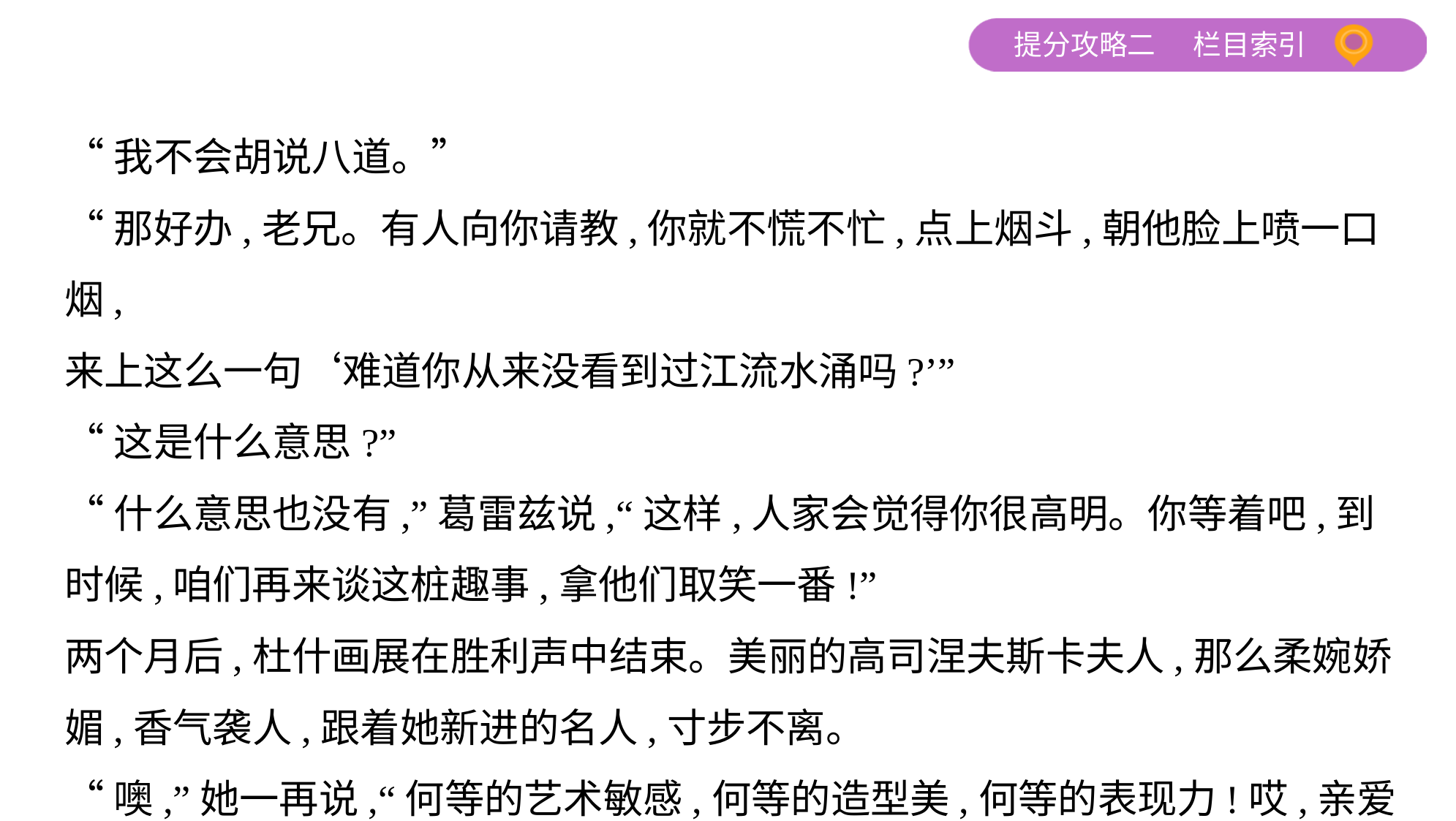

“我不会胡说八道。”
“那好办,老兄。有人向你请教,你就不慌不忙,点上烟斗,朝他脸上喷一口烟,
来上这么一句‘难道你从来没看到过江流水涌吗?’”
“这是什么意思?”
“什么意思也没有,”葛雷兹说,“这样,人家会觉得你很高明。你等着吧,到
时候,咱们再来谈这桩趣事,拿他们取笑一番!”
两个月后,杜什画展在胜利声中结束。美丽的高司涅夫斯卡夫人,那么柔婉娇
媚,香气袭人,跟着她新进的名人,寸步不离。
“噢,”她一再说,“何等的艺术敏感,何等的造型美,何等的表现力!哎,亲爱